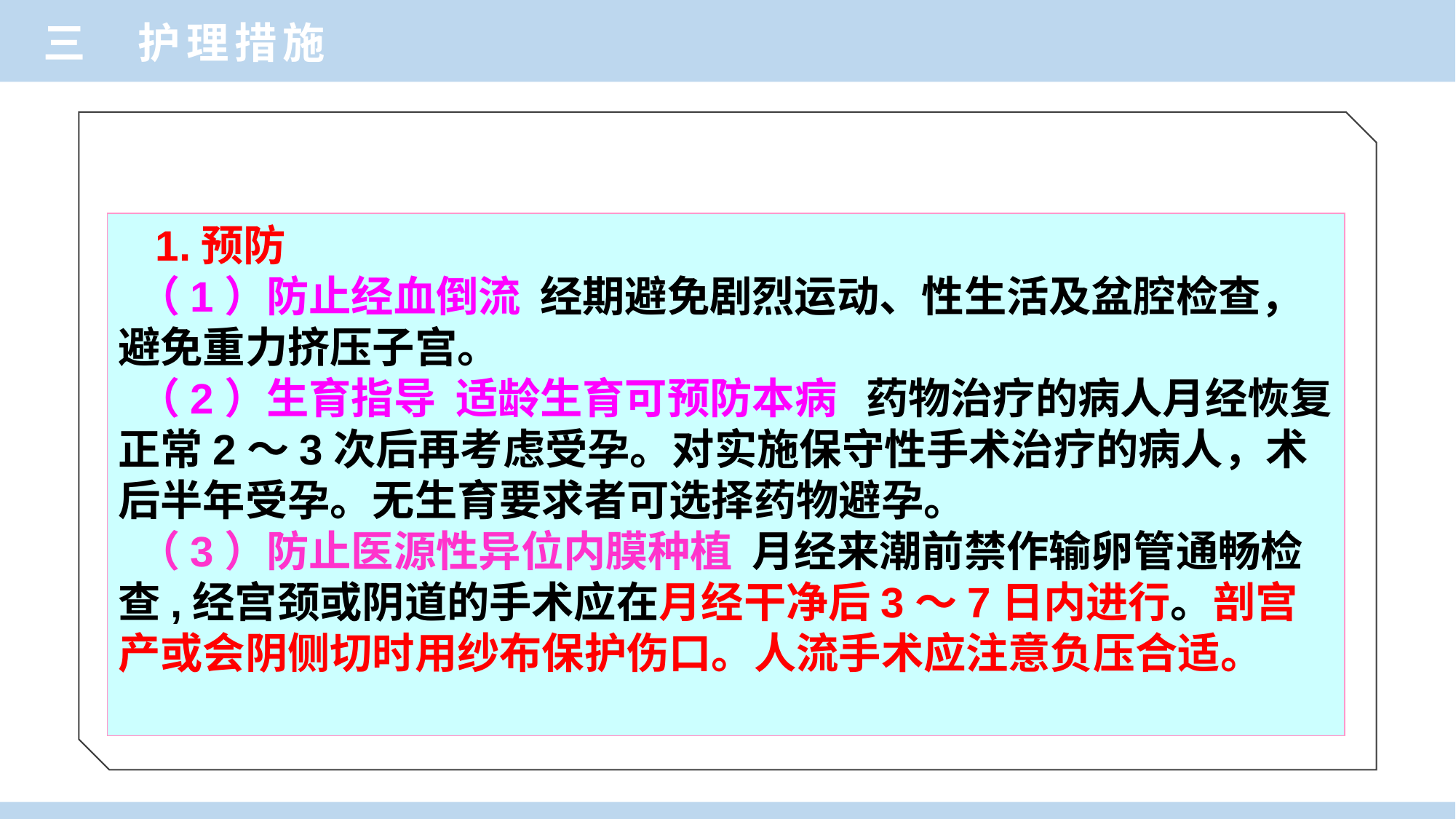

三   护理措施

  1.预防
 （1）防止经血倒流  经期避免剧烈运动、性生活及盆腔检查，避免重力挤压子宫。
 （2）生育指导  适龄生育可预防本病   药物治疗的病人月经恢复正常2～3次后再考虑受孕。对实施保守性手术治疗的病人，术后半年受孕。无生育要求者可选择药物避孕。
 （3）防止医源性异位内膜种植  月经来潮前禁作输卵管通畅检查,经宫颈或阴道的手术应在月经干净后3～7日内进行。剖宫产或会阴侧切时用纱布保护伤口。人流手术应注意负压合适。